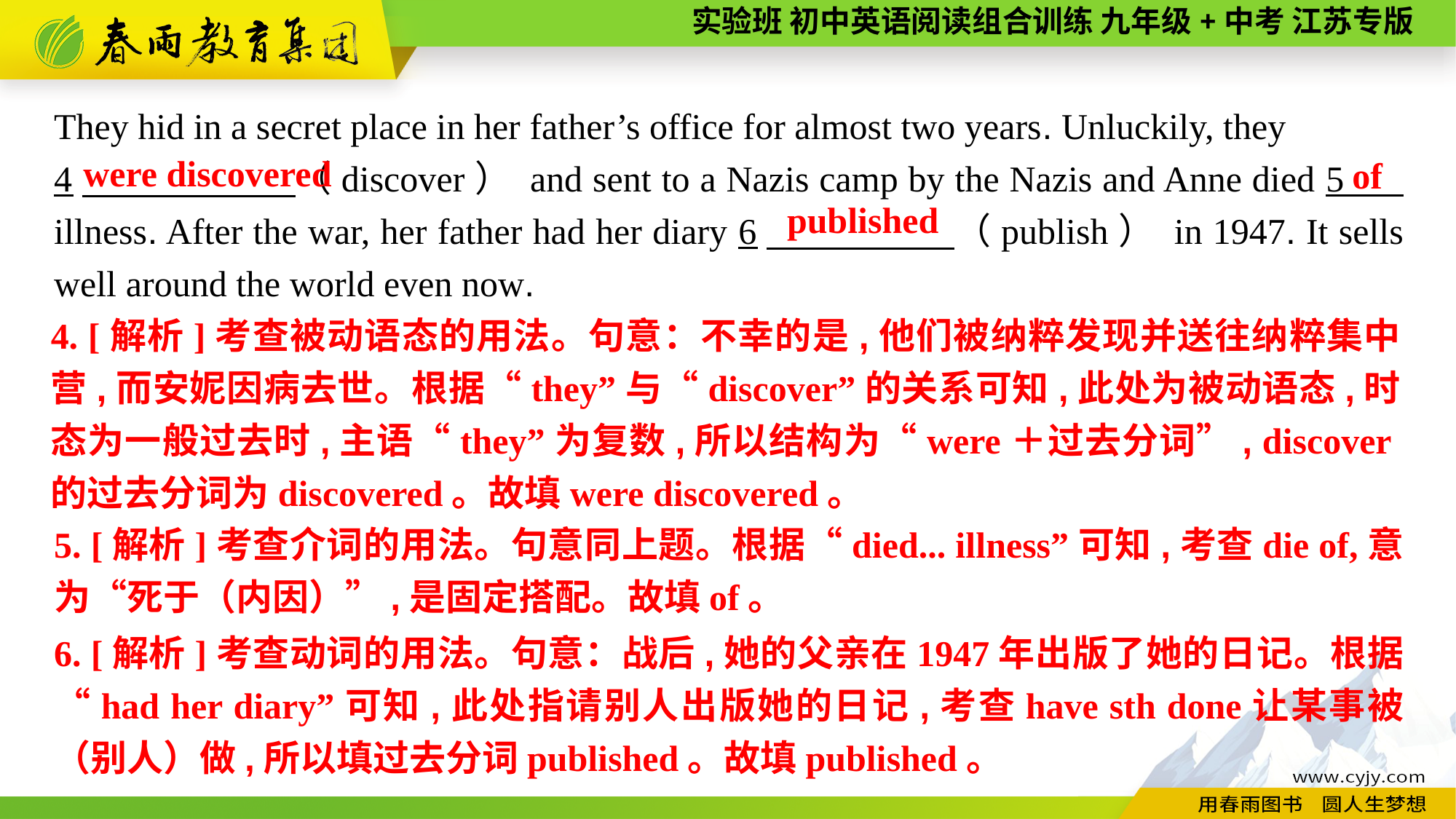

They hid in a secret place in her father’s office for almost two years. Unluckily, they
4　                   （discover） and sent to a Nazis camp by the Nazis and Anne died 5     . illness. After the war, her father had her diary 6　                （publish） in 1947. It sells well around the world even now.
 were discovered
of
published
4. [解析]考查被动语态的用法。句意：不幸的是,他们被纳粹发现并送往纳粹集中营,而安妮因病去世。根据“they”与“discover”的关系可知,此处为被动语态,时态为一般过去时,主语“they”为复数,所以结构为“were＋过去分词”, discover的过去分词为discovered。故填were discovered。
5. [解析]考查介词的用法。句意同上题。根据“died... illness”可知,考查die of,意为“死于（内因）”,是固定搭配。故填of。
6. [解析]考查动词的用法。句意：战后,她的父亲在1947年出版了她的日记。根据“had her diary”可知,此处指请别人出版她的日记,考查have sth done让某事被（别人）做,所以填过去分词published。故填published。